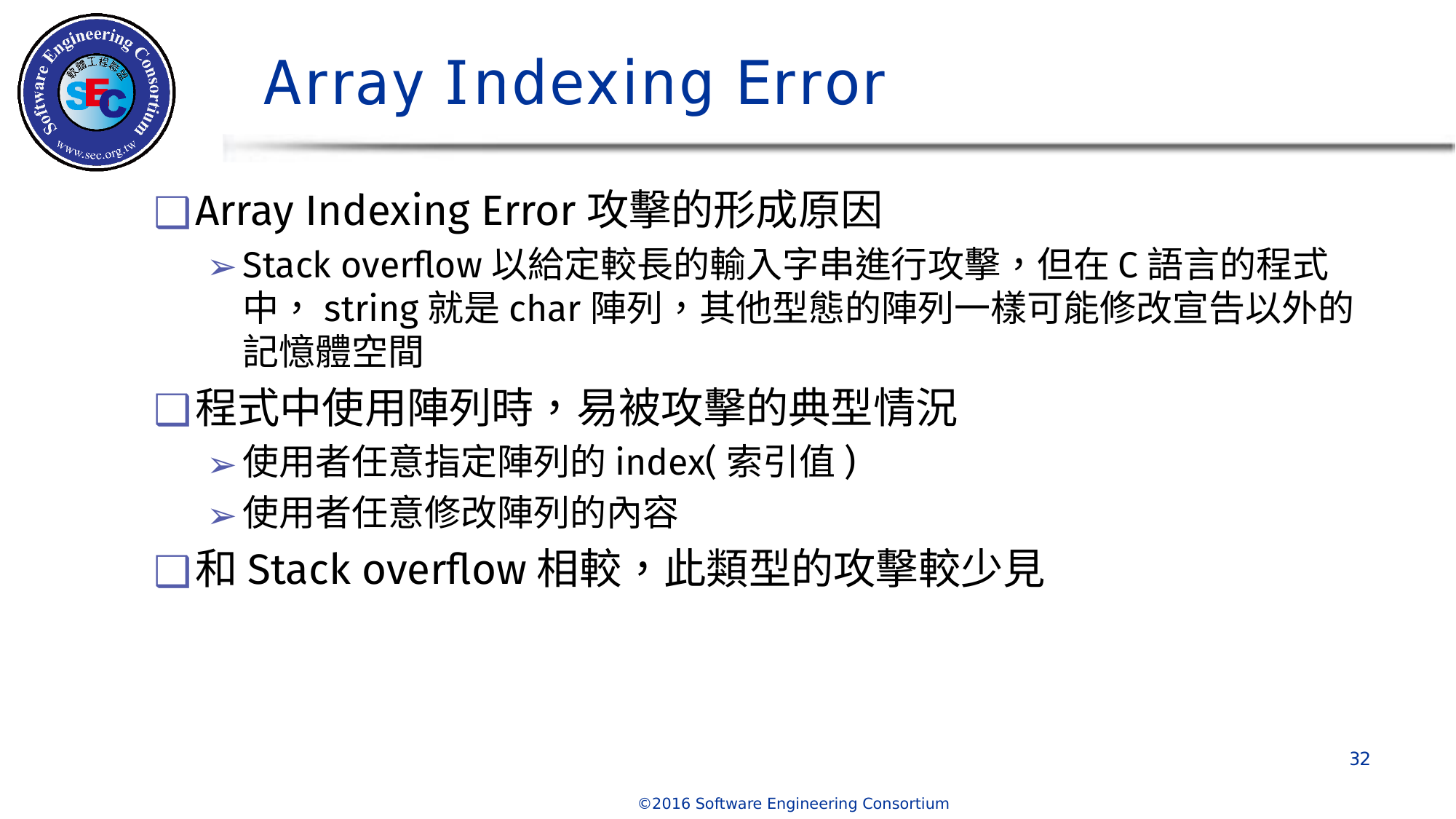

# Array Indexing Error
Array Indexing Error攻擊的形成原因
Stack overflow以給定較長的輸入字串進行攻擊，但在C語言的程式中，string就是char陣列，其他型態的陣列一樣可能修改宣告以外的記憶體空間
程式中使用陣列時，易被攻擊的典型情況
使用者任意指定陣列的index(索引值)
使用者任意修改陣列的內容
和Stack overflow相較，此類型的攻擊較少見

32